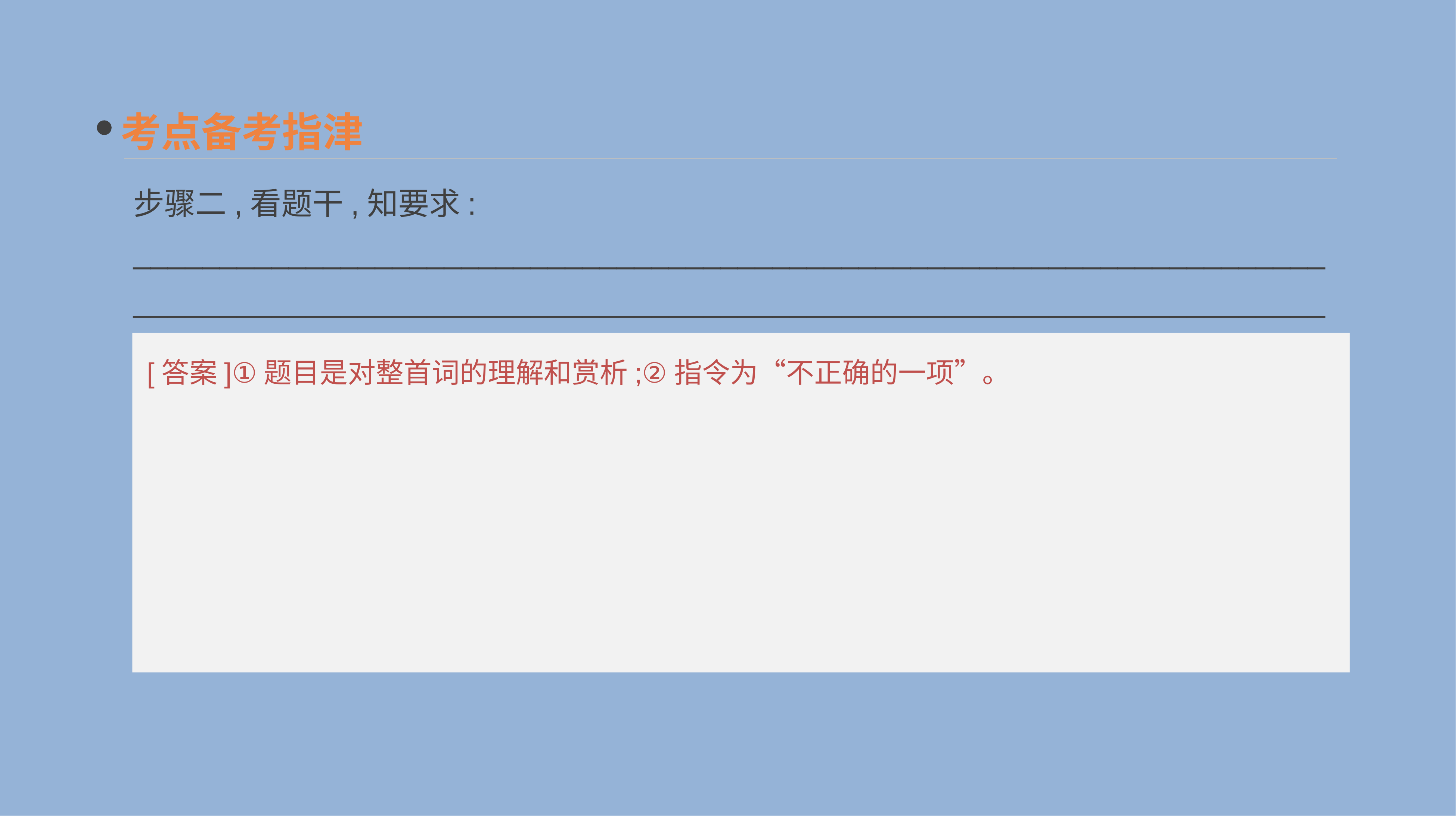

考点备考指津

步骤二,看题干,知要求:
____________________________________________________________________________________________________________________________________________________________________________

[答案]①题目是对整首词的理解和赏析;②指令为“不正确的一项”。